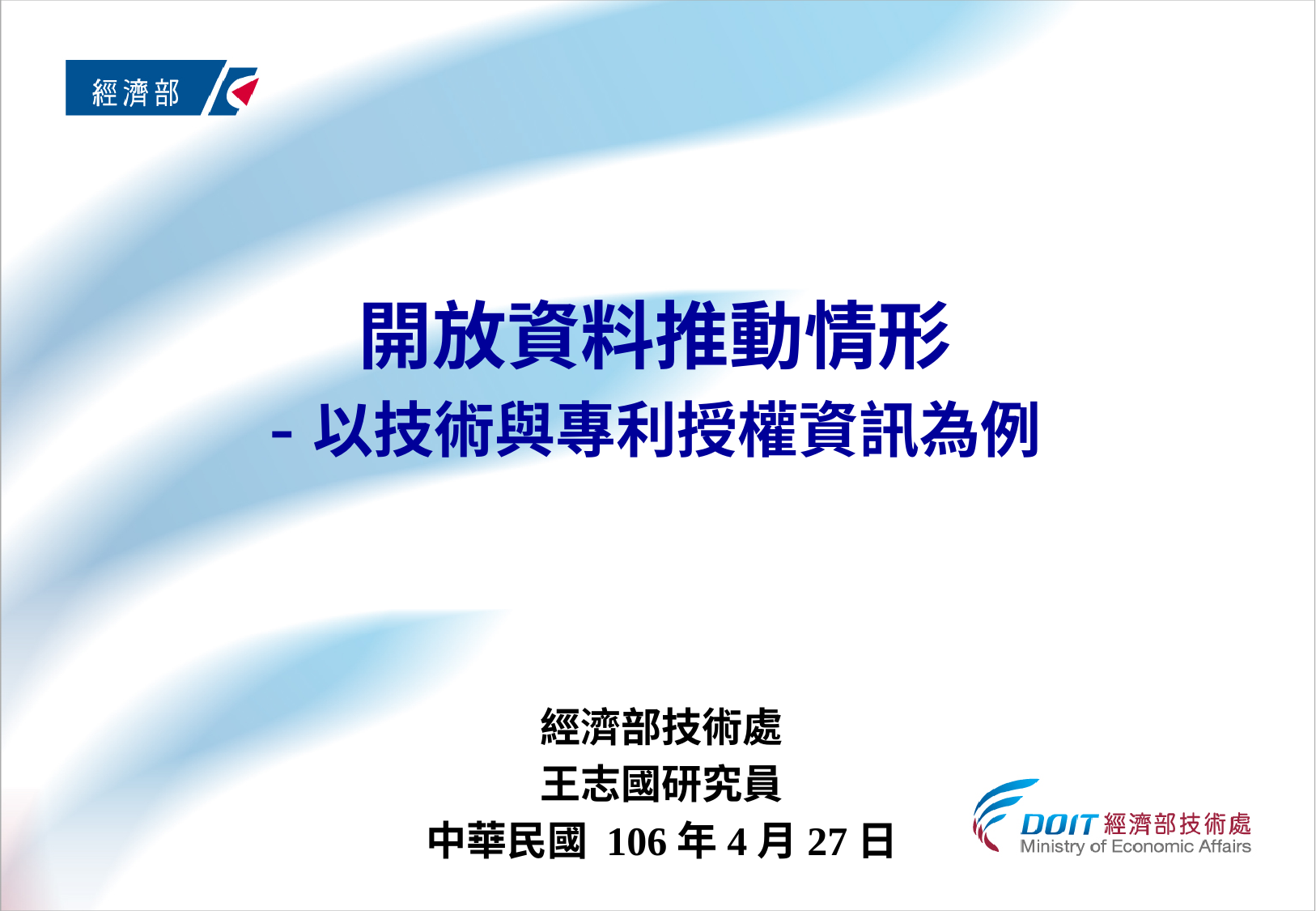

# 開放資料推動情形 -以技術與專利授權資訊為例
經濟部技術處
王志國研究員
中華民國 106年4月27日